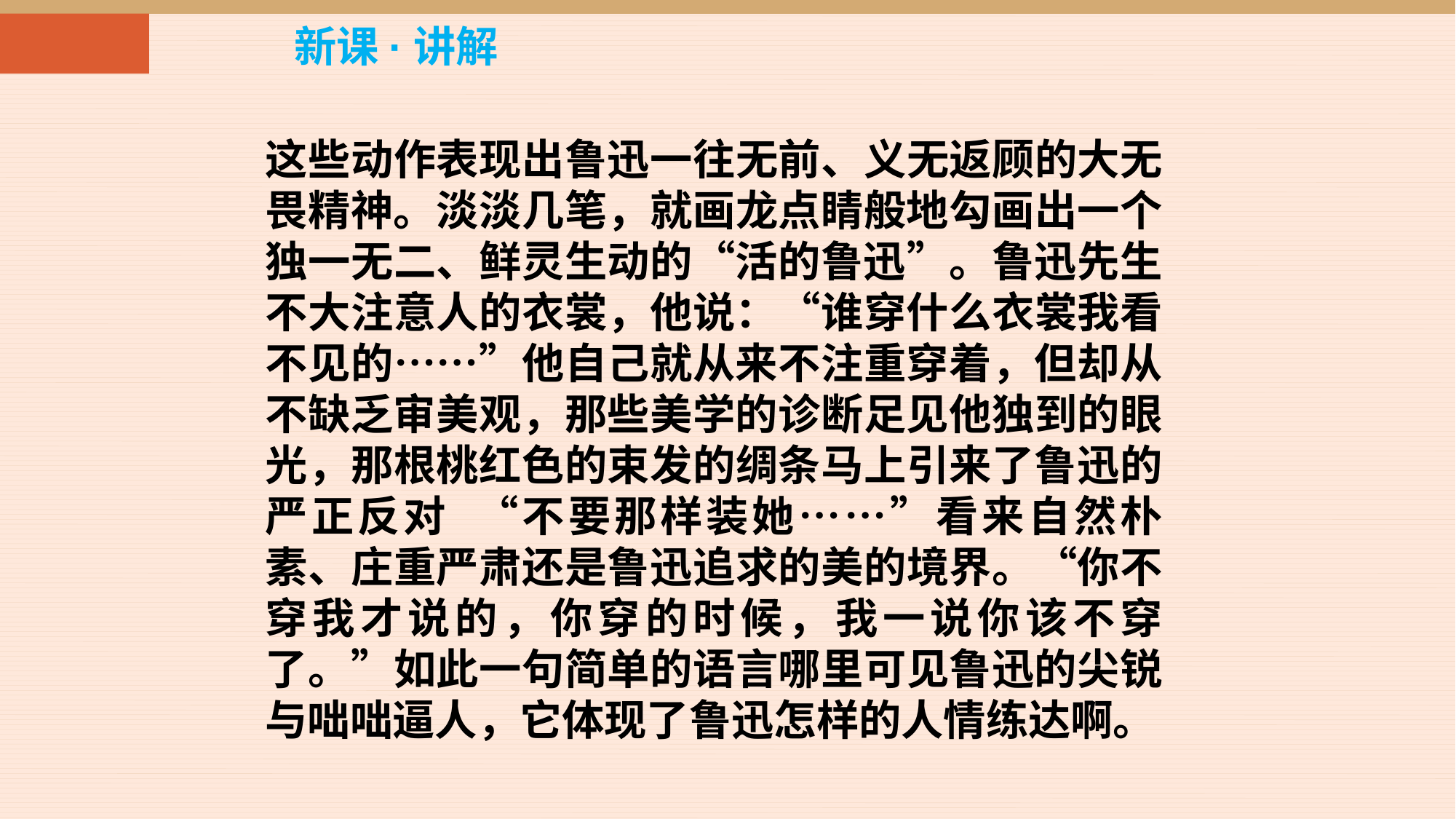

新课·讲解
这些动作表现出鲁迅一往无前、义无返顾的大无畏精神。淡淡几笔，就画龙点睛般地勾画出一个独一无二、鲜灵生动的“活的鲁迅”。鲁迅先生不大注意人的衣裳，他说：“谁穿什么衣裳我看不见的……”他自己就从来不注重穿着，但却从不缺乏审美观，那些美学的诊断足见他独到的眼光，那根桃红色的束发的绸条马上引来了鲁迅的严正反对  “不要那样装她……”看来自然朴素、庄重严肃还是鲁迅追求的美的境界。“你不穿我才说的，你穿的时候，我一说你该不穿了。”如此一句简单的语言哪里可见鲁迅的尖锐与咄咄逼人，它体现了鲁迅怎样的人情练达啊。